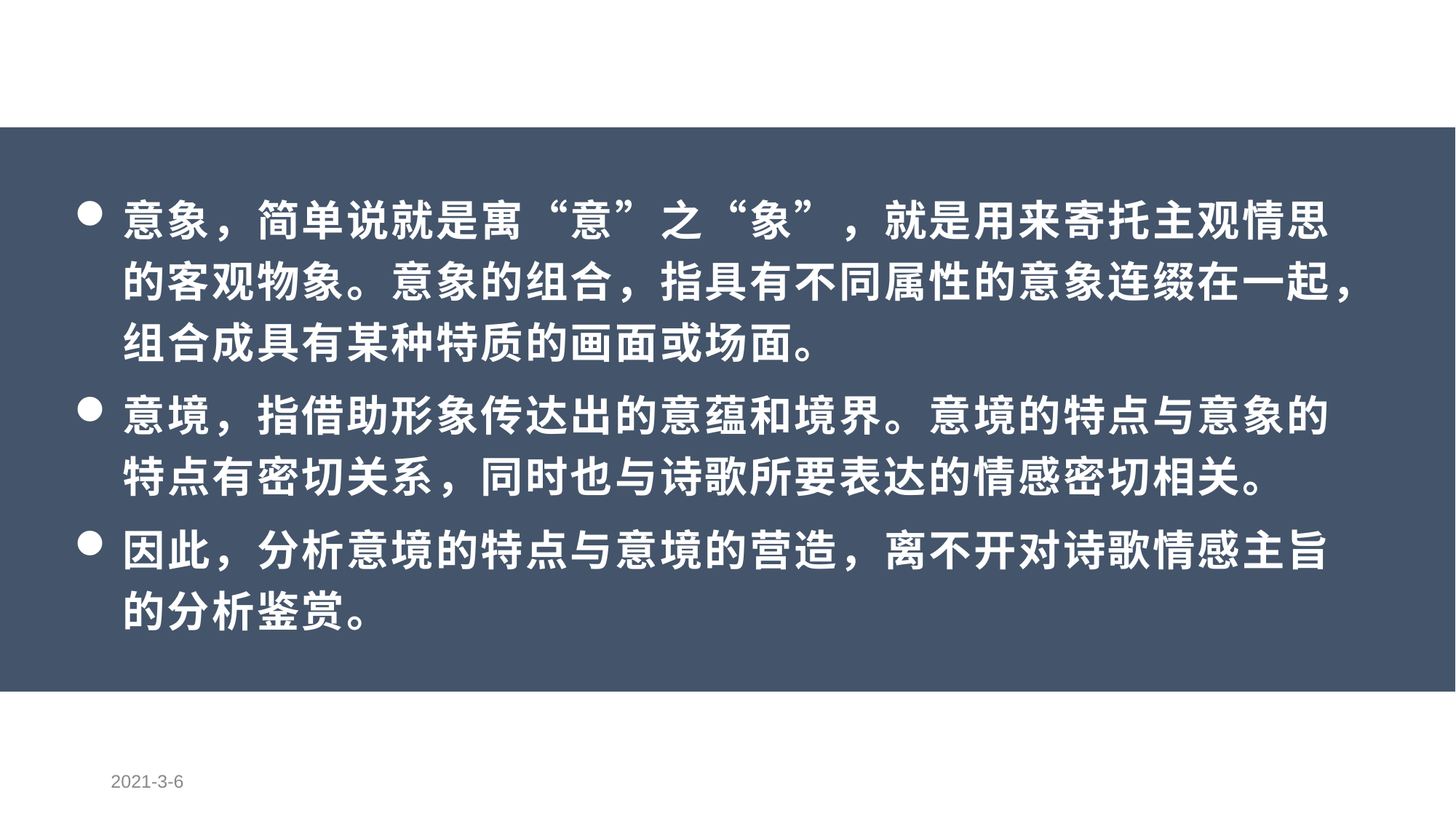

意象，简单说就是寓“意”之“象”，就是用来寄托主观情思的客观物象。意象的组合，指具有不同属性的意象连缀在一起，组合成具有某种特质的画面或场面。
意境，指借助形象传达出的意蕴和境界。意境的特点与意象的特点有密切关系，同时也与诗歌所要表达的情感密切相关。
因此，分析意境的特点与意境的营造，离不开对诗歌情感主旨的分析鉴赏。
2021-3-6